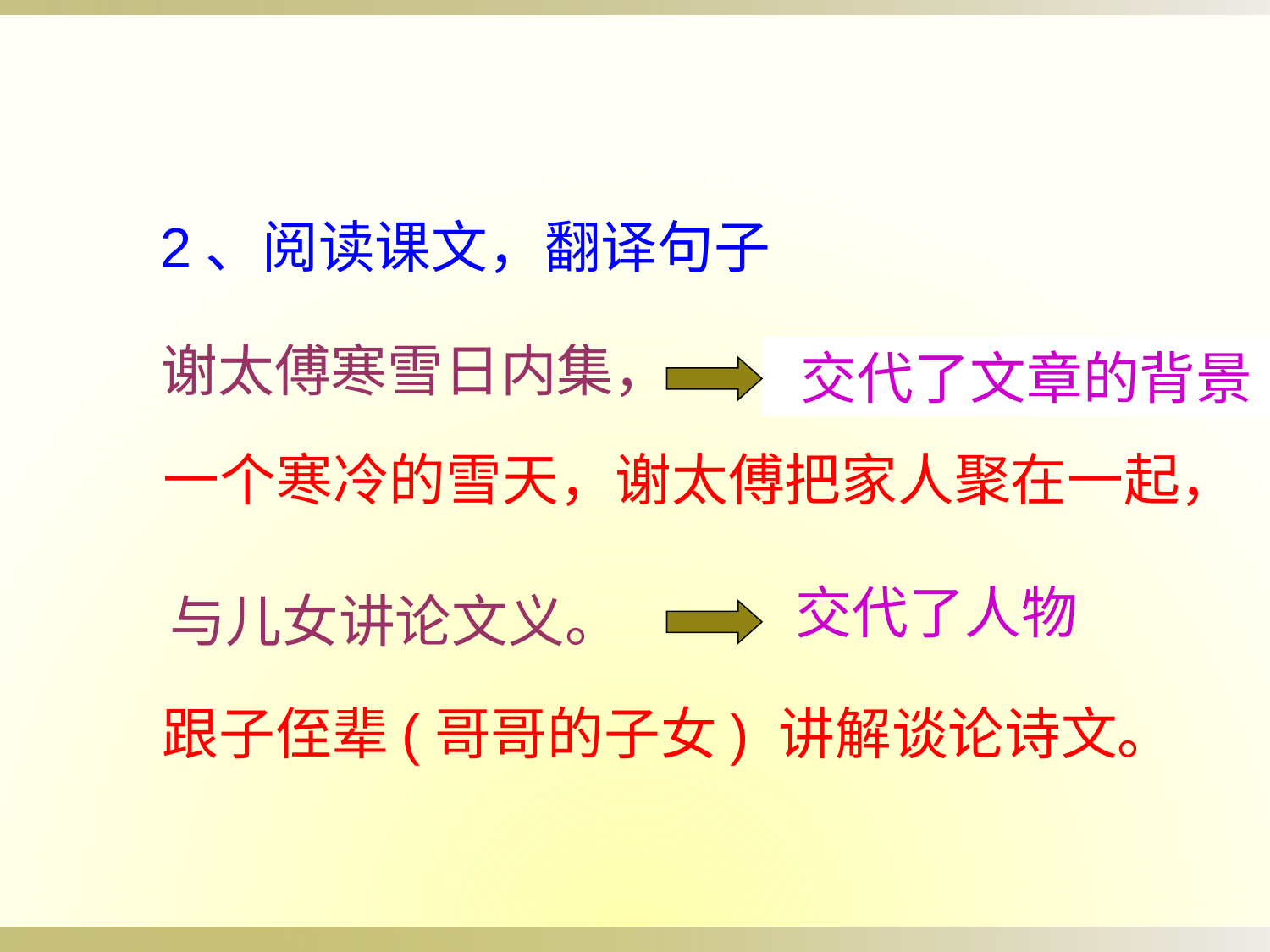

2、阅读课文，翻译句子
谢太傅寒雪日内集，
 交代了文章的背景

一个寒冷的雪天，谢太傅把家人聚在一起，
交代了人物
与儿女讲论文义。

跟子侄辈(哥哥的子女) 讲解谈论诗文。